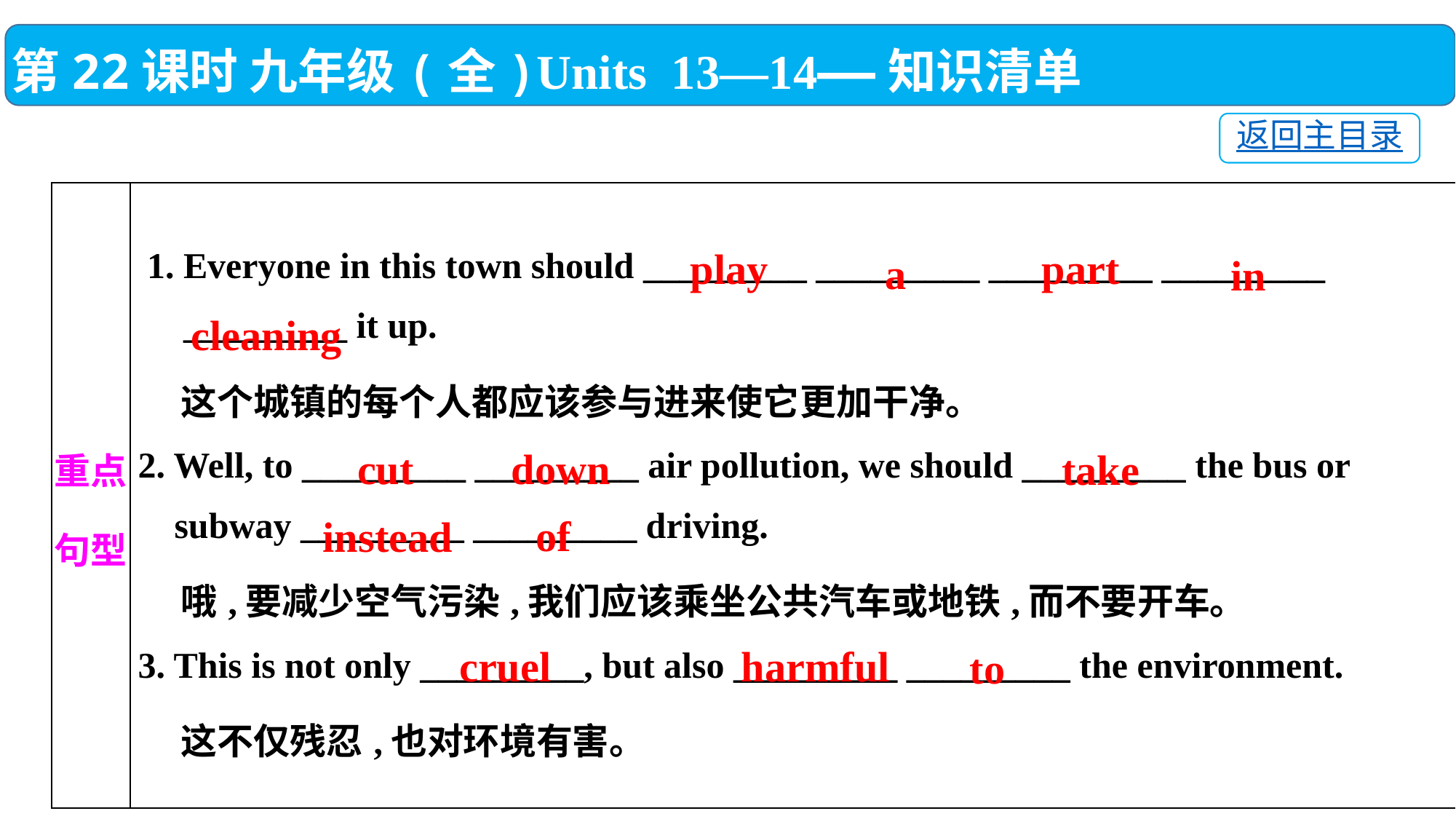

第22课时 九年级(全)Units  13—14——知识清单
返回主目录
| 重点 句型 | 1. Everyone in this town should \_\_\_\_\_\_\_\_\_ \_\_\_\_\_\_\_\_\_ \_\_\_\_\_\_\_\_\_ \_\_\_\_\_\_\_\_\_ \_\_\_\_\_\_\_\_\_ it up. 这个城镇的每个人都应该参与进来使它更加干净。 2. Well, to \_\_\_\_\_\_\_\_\_ \_\_\_\_\_\_\_\_\_ air pollution, we should \_\_\_\_\_\_\_\_\_ the bus or subway \_\_\_\_\_\_\_\_\_ \_\_\_\_\_\_\_\_\_ driving. 哦,要减少空气污染,我们应该乘坐公共汽车或地铁,而不要开车。 3. This is not only \_\_\_\_\_\_\_\_\_, but also \_\_\_\_\_\_\_\_\_ \_\_\_\_\_\_\_\_\_ the environment. 这不仅残忍,也对环境有害。 |
| --- | --- |
play
part
a
in
cleaning
cut
down
take
of
instead
cruel
harmful
to